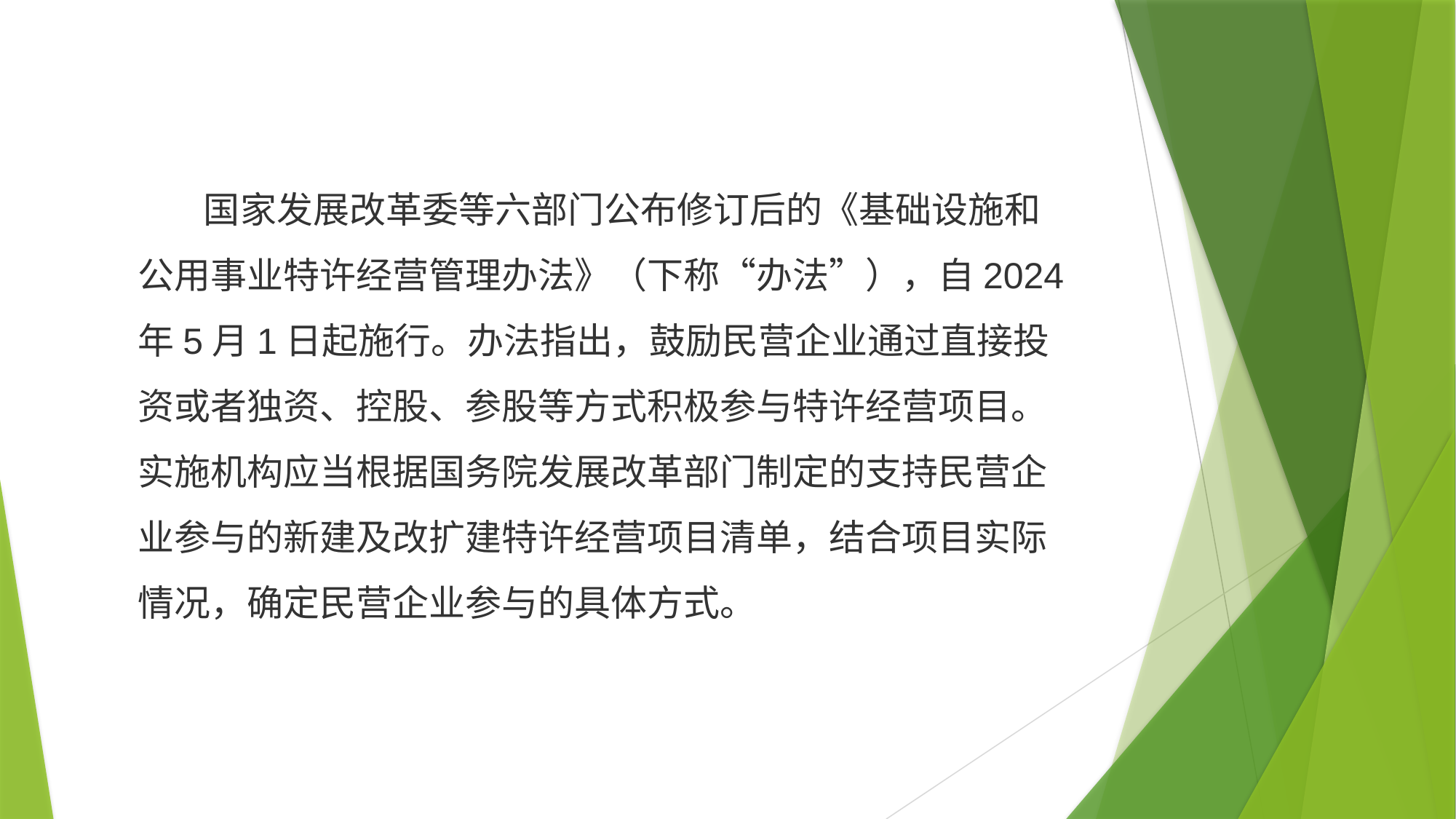

国家发展改革委等六部门公布修订后的《基础设施和公用事业特许经营管理办法》（下称“办法”），自2024年5月1日起施行。办法指出，鼓励民营企业通过直接投资或者独资、控股、参股等方式积极参与特许经营项目。实施机构应当根据国务院发展改革部门制定的支持民营企业参与的新建及改扩建特许经营项目清单，结合项目实际情况，确定民营企业参与的具体方式。